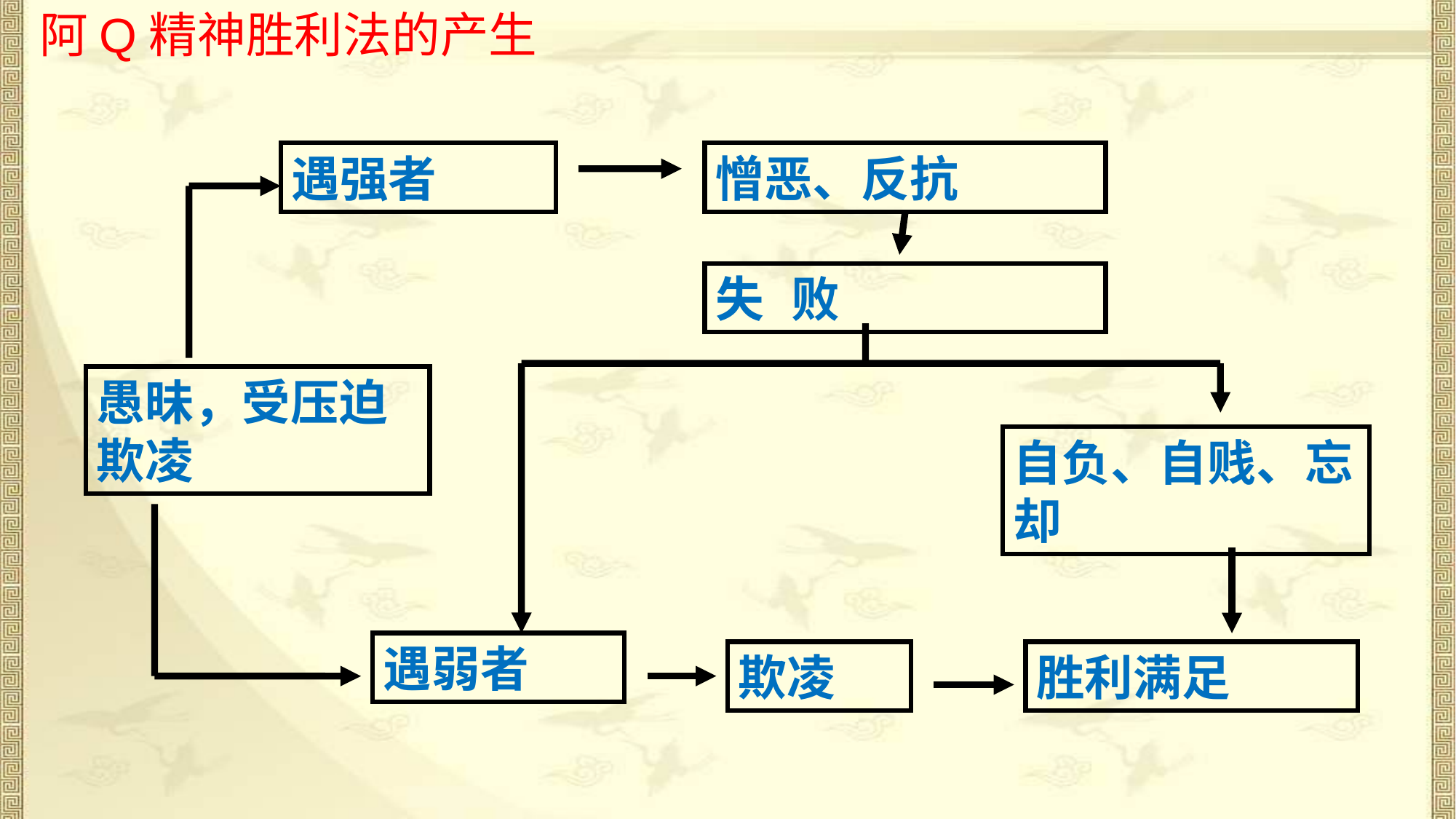

# 阿Q精神胜利法的产生
遇强者
憎恶、反抗

失  败

愚昧，受压迫欺凌
自负、自贱、忘却

遇弱者
欺凌
胜利满足